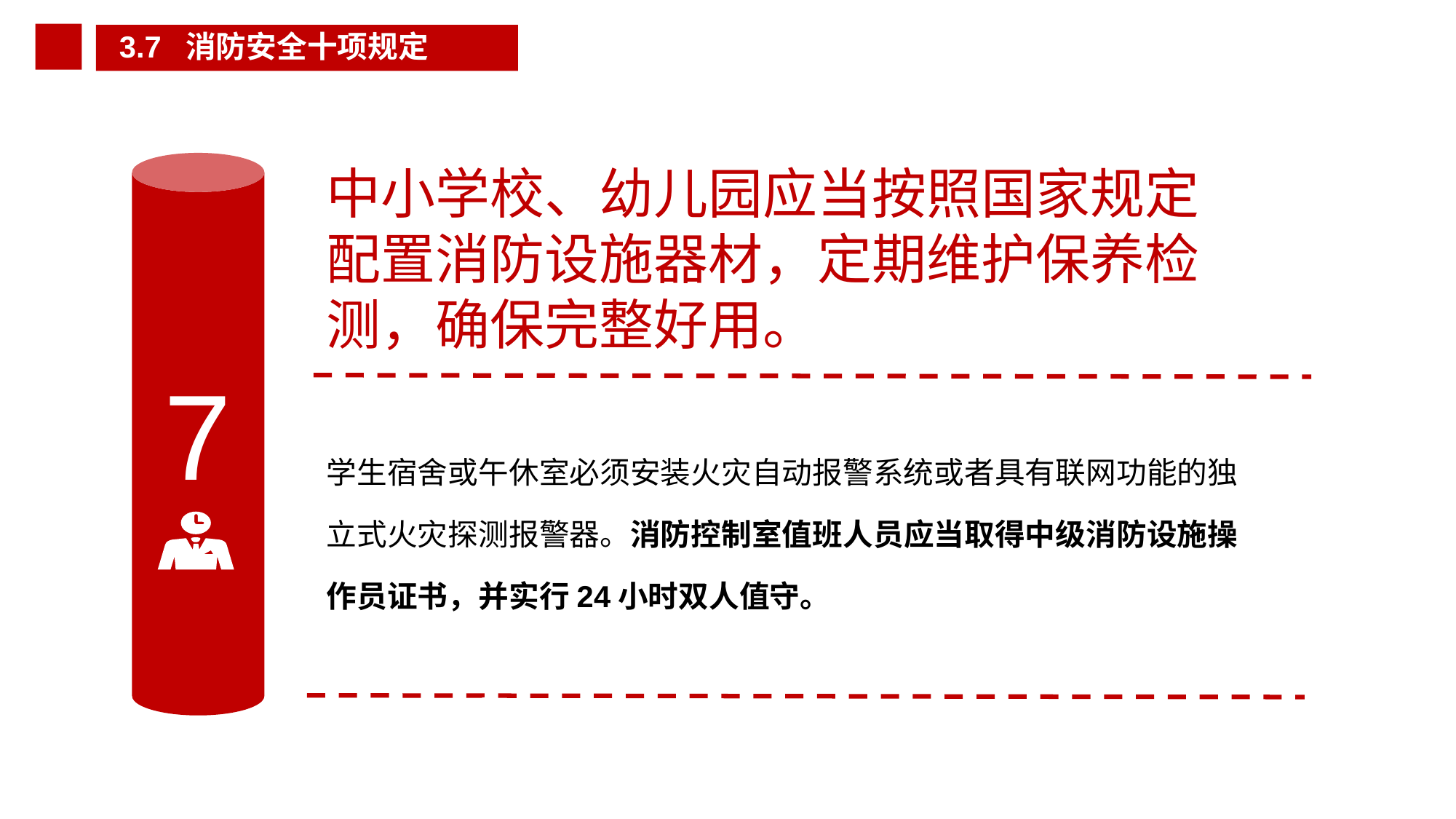

3.7  消防安全十项规定

7

中小学校、幼儿园应当按照国家规定
配置消防设施器材，定期维护保养检
测，确保完整好用。
学生宿舍或午休室必须安装火灾自动报警系统或者具有联网功能的独立式火灾探测报警器。消防控制室值班人员应当取得中级消防设施操作员证书，并实行24小时双人值守。